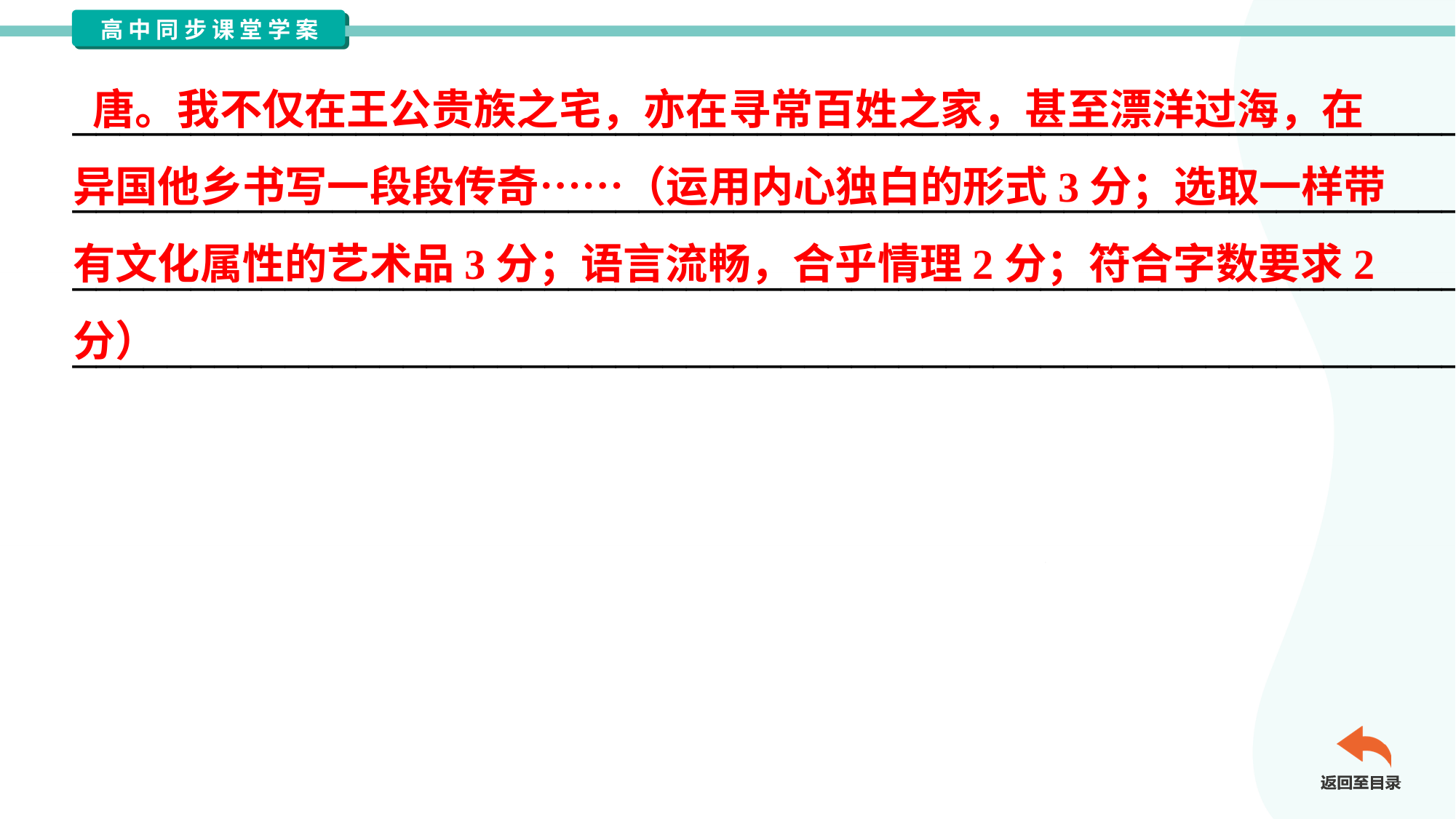

唐。我不仅在王公贵族之宅，亦在寻常百姓之家，甚至漂洋过海，在
异国他乡书写一段段传奇……（运用内心独白的形式3分；选取一样带
有文化属性的艺术品3分；语言流畅，合乎情理2分；符合字数要求2
分）
_____________________________________________________________
_____________________________________________________________
_____________________________________________________________
_____________________________________________________________